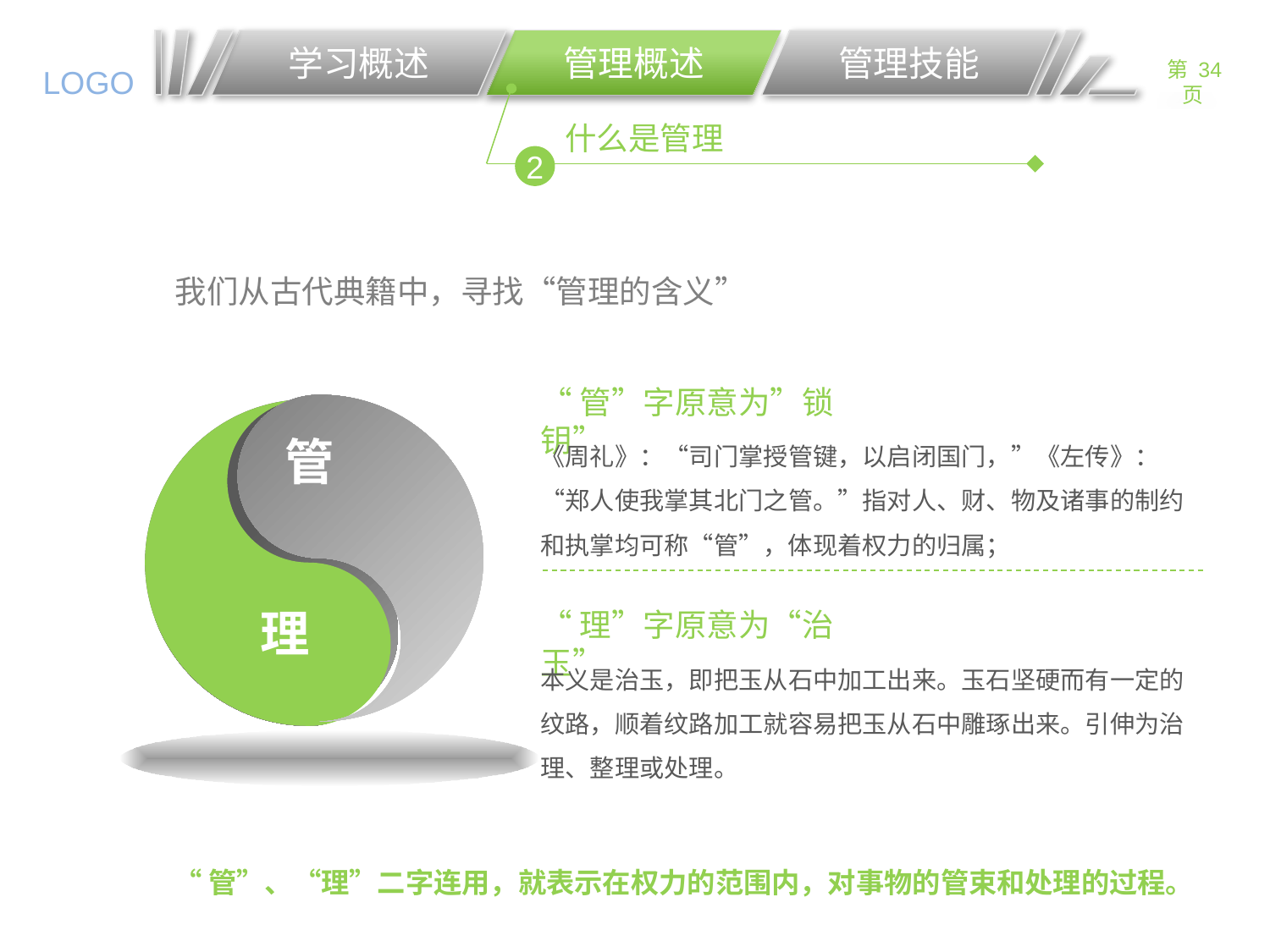

学习概述
管理概述

管理技能

什么是管理
2
我们从古代典籍中，寻找“管理的含义”
“管”字原意为”锁钥”

管

理
《周礼》：“司门掌授管键，以启闭国门，”《左传》：“郑人使我掌其北门之管。”指对人、财、物及诸事的制约和执掌均可称“管”，体现着权力的归属；
“理”字原意为“治玉”
本义是治玉，即把玉从石中加工出来。玉石坚硬而有一定的纹路，顺着纹路加工就容易把玉从石中雕琢出来。引伸为治理、整理或处理。

“管”、“理”二字连用，就表示在权力的范围内，对事物的管束和处理的过程。